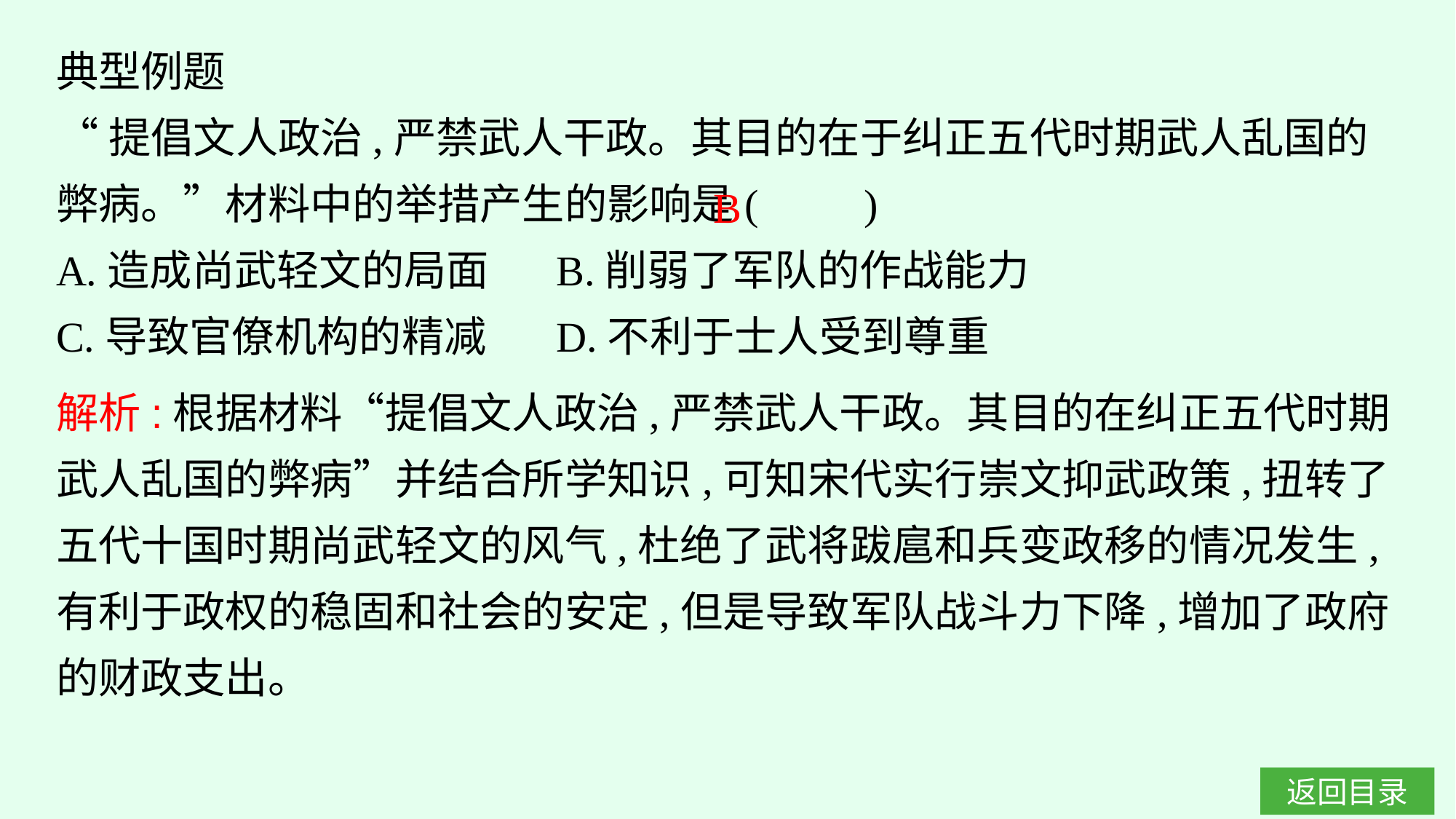

典型例题
“提倡文人政治,严禁武人干政。其目的在于纠正五代时期武人乱国的弊病。”材料中的举措产生的影响是(　　)
A.造成尚武轻文的局面	B.削弱了军队的作战能力
C.导致官僚机构的精减	D.不利于士人受到尊重
B
解析:根据材料“提倡文人政治,严禁武人干政。其目的在纠正五代时期武人乱国的弊病”并结合所学知识,可知宋代实行崇文抑武政策,扭转了五代十国时期尚武轻文的风气,杜绝了武将跋扈和兵变政移的情况发生,有利于政权的稳固和社会的安定,但是导致军队战斗力下降,增加了政府的财政支出。